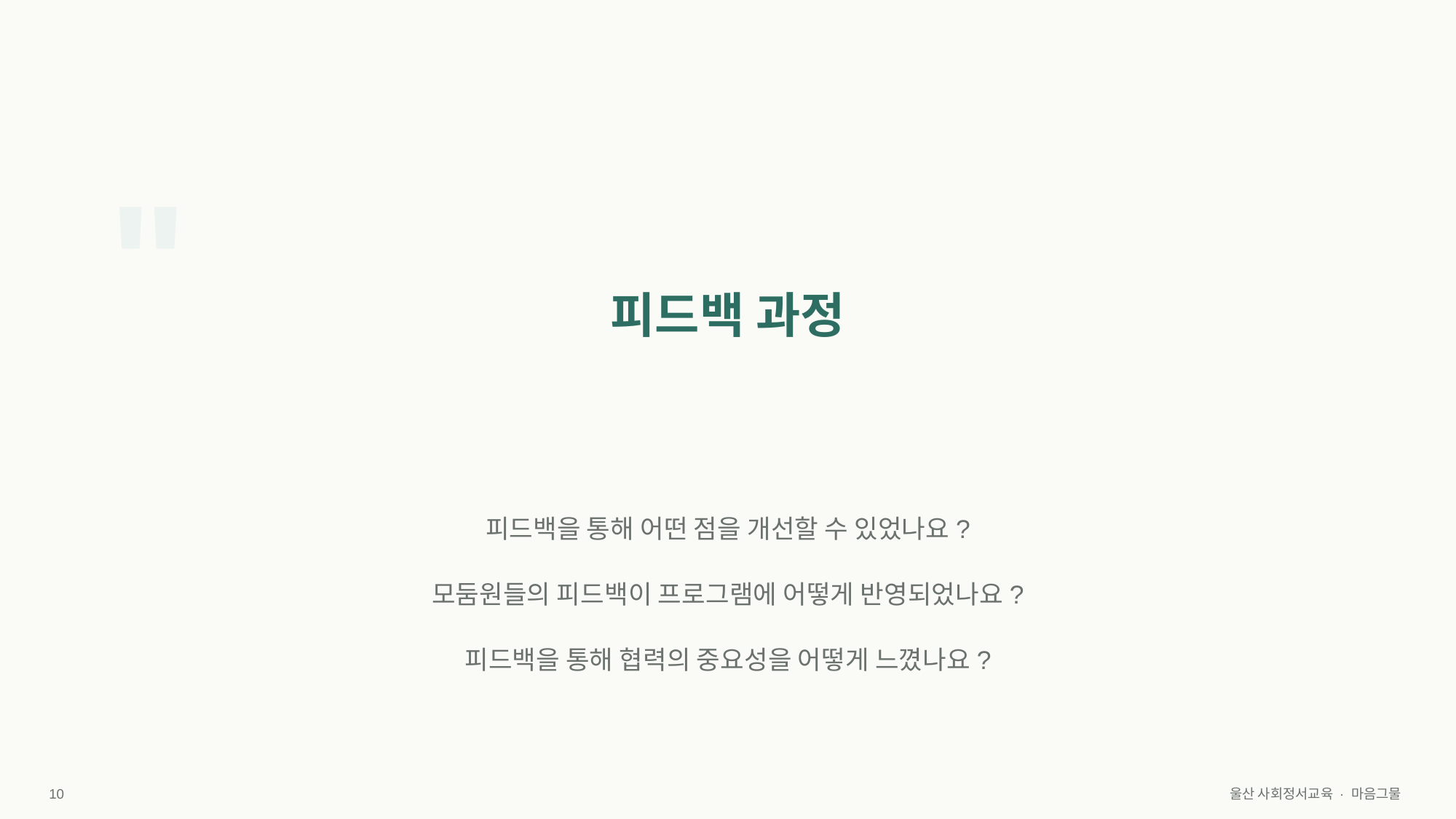

"
피드백 과정
피드백을 통해 어떤 점을 개선할 수 있었나요?
모둠원들의 피드백이 프로그램에 어떻게 반영되었나요?
피드백을 통해 협력의 중요성을 어떻게 느꼈나요?
10
울산 사회정서교육 · 마음그물